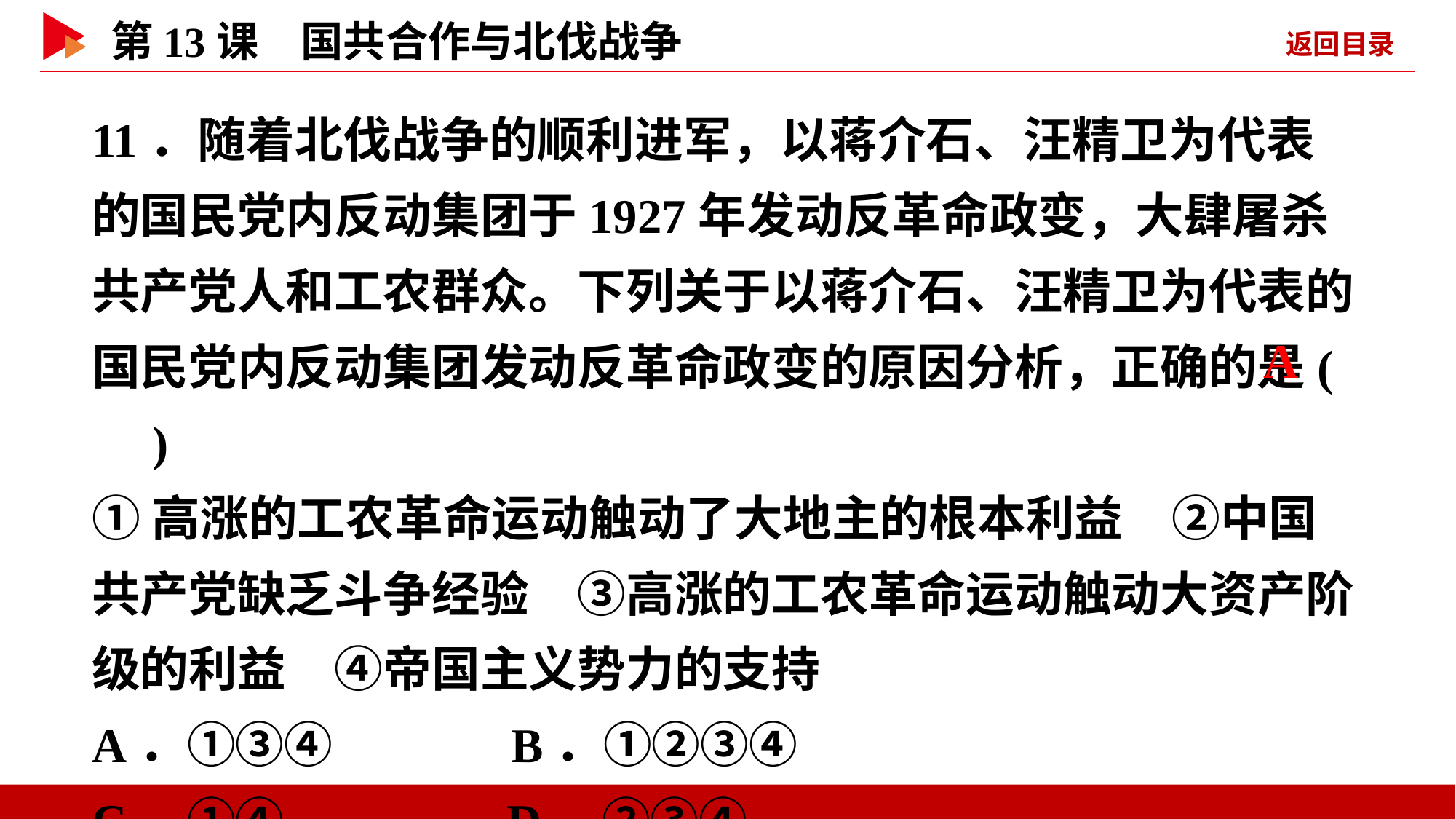

11．随着北伐战争的顺利进军，以蒋介石、汪精卫为代表的国民党内反动集团于1927年发动反革命政变，大肆屠杀共产党人和工农群众。下列关于以蒋介石、汪精卫为代表的国民党内反动集团发动反革命政变的原因分析，正确的是(        )
①高涨的工农革命运动触动了大地主的根本利益　②中国共产党缺乏斗争经验　③高涨的工农革命运动触动大资产阶级的利益　④帝国主义势力的支持
A．①③④               B．①②③④
C．①④                   D．②③④
   A